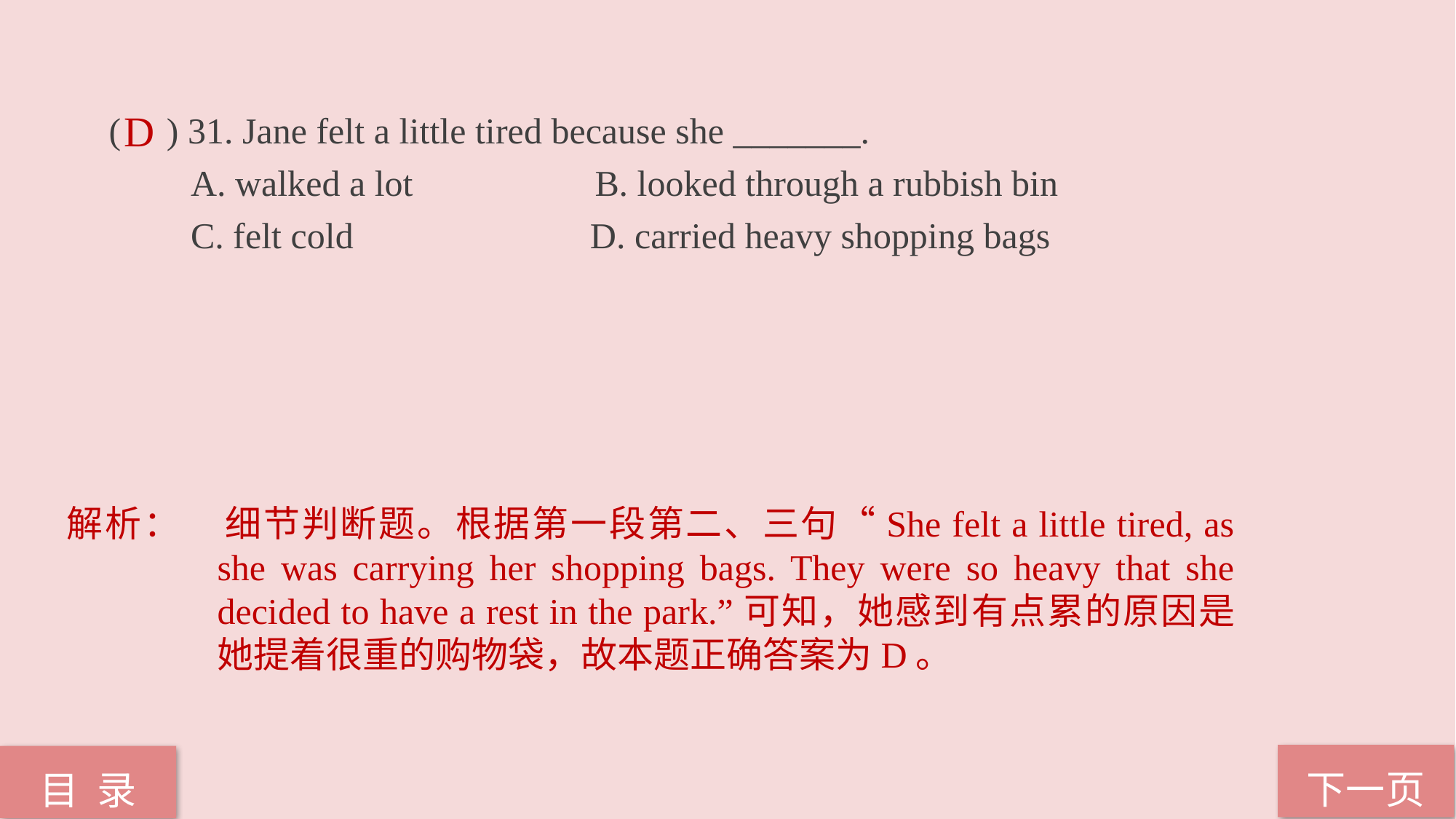

(     ) 31. Jane felt a little tired because she _______.
         A. walked a lot                    B. looked through a rubbish bin
         C. felt cold                          D. carried heavy shopping bags
D
解析：	细节判断题。根据第一段第二、三句“She felt a little tired, as she was carrying her shopping bags. They were so heavy that she decided to have a rest in the park.”可知，她感到有点累的原因是她提着很重的购物袋，故本题正确答案为D。